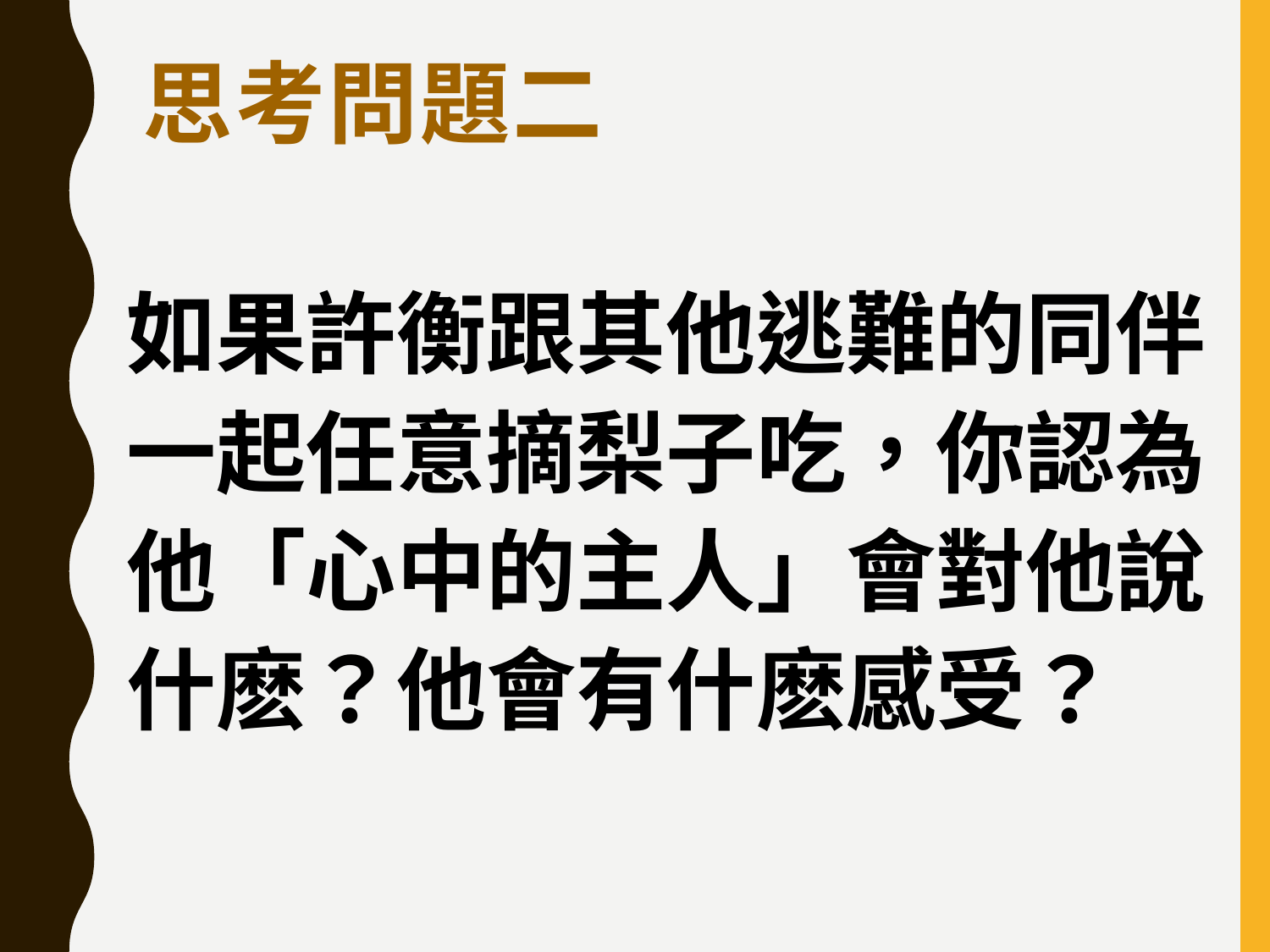

# 思考問題二
如果許衡跟其他逃難的同伴一起任意摘梨子吃，你認為他「心中的主人」會對他說什麽？他會有什麽感受？